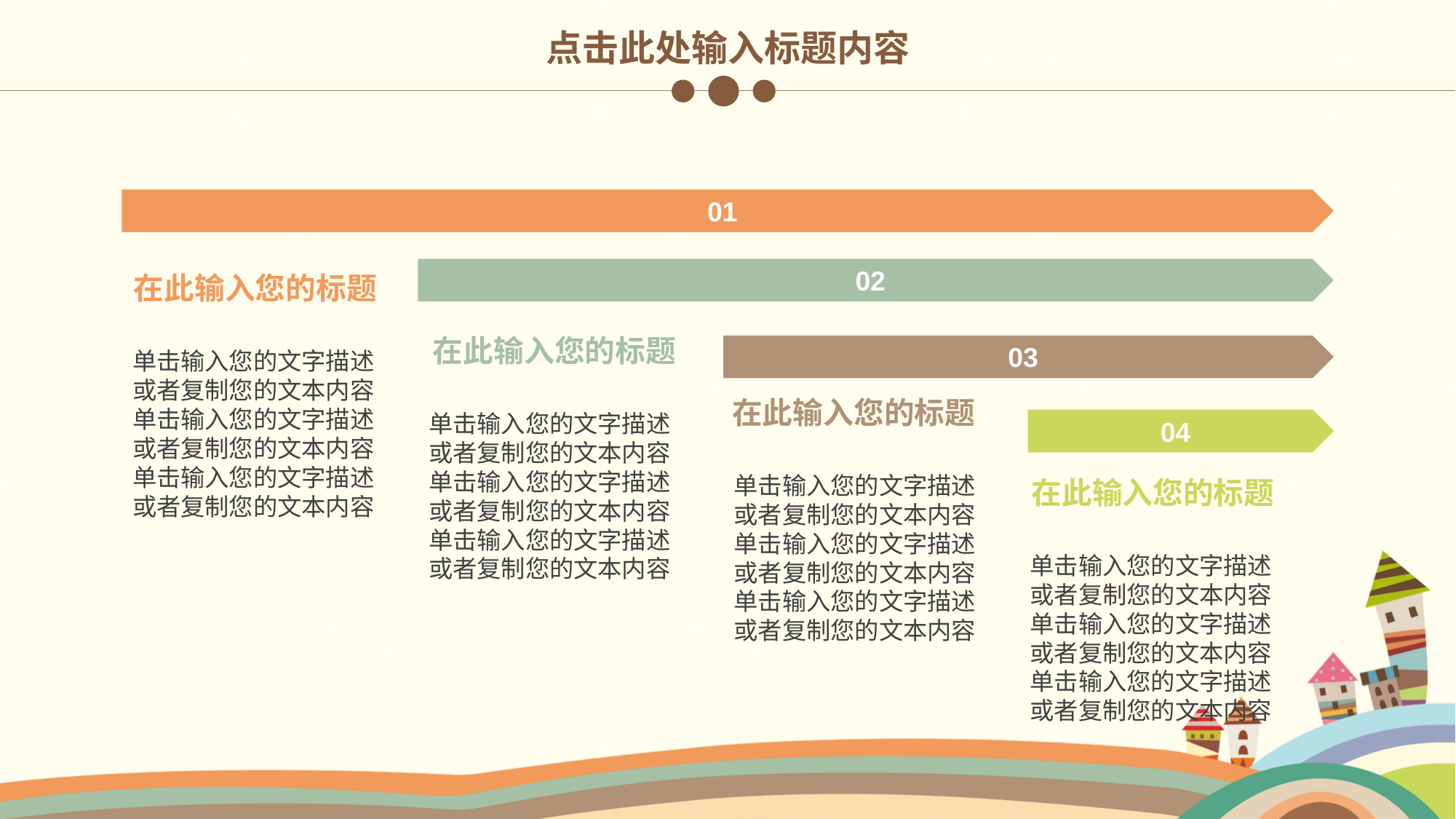

点击此处输入标题内容
01
02
在此输入您的标题
在此输入您的标题
03
单击输入您的文字描述或者复制您的文本内容单击输入您的文字描述或者复制您的文本内容单击输入您的文字描述或者复制您的文本内容

在此输入您的标题
单击输入您的文字描述或者复制您的文本内容单击输入您的文字描述或者复制您的文本内容单击输入您的文字描述或者复制您的文本内容

04
单击输入您的文字描述或者复制您的文本内容单击输入您的文字描述或者复制您的文本内容单击输入您的文字描述或者复制您的文本内容

在此输入您的标题
单击输入您的文字描述或者复制您的文本内容单击输入您的文字描述或者复制您的文本内容单击输入您的文字描述或者复制您的文本内容